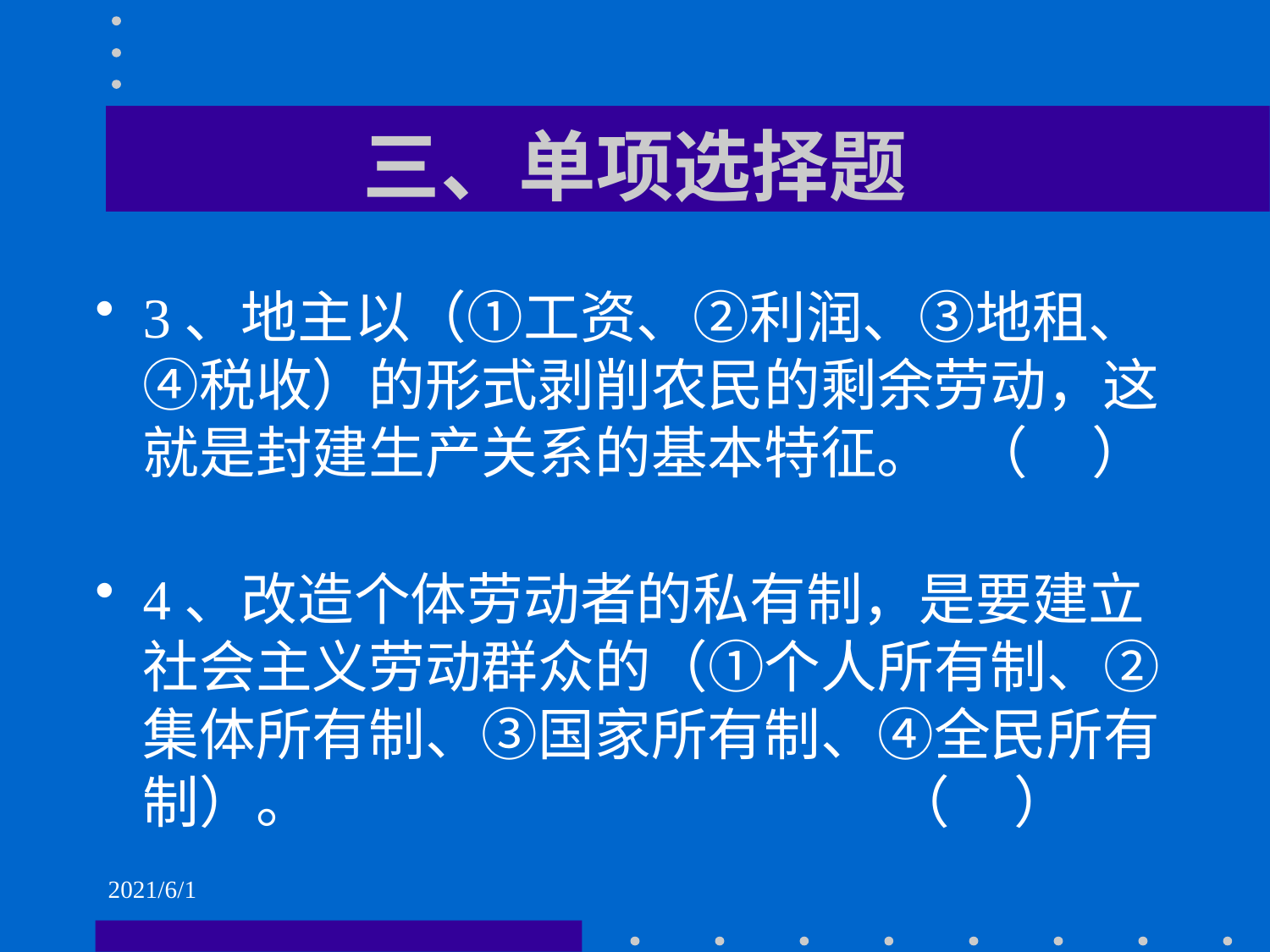

# 三、单项选择题
3、地主以（①工资、②利润、③地租、④税收）的形式剥削农民的剩余劳动，这就是封建生产关系的基本特征。   （     ）
4、改造个体劳动者的私有制，是要建立社会主义劳动群众的（①个人所有制、②集体所有制、③国家所有制、④全民所有制）。                                              （     ）
2021/6/1